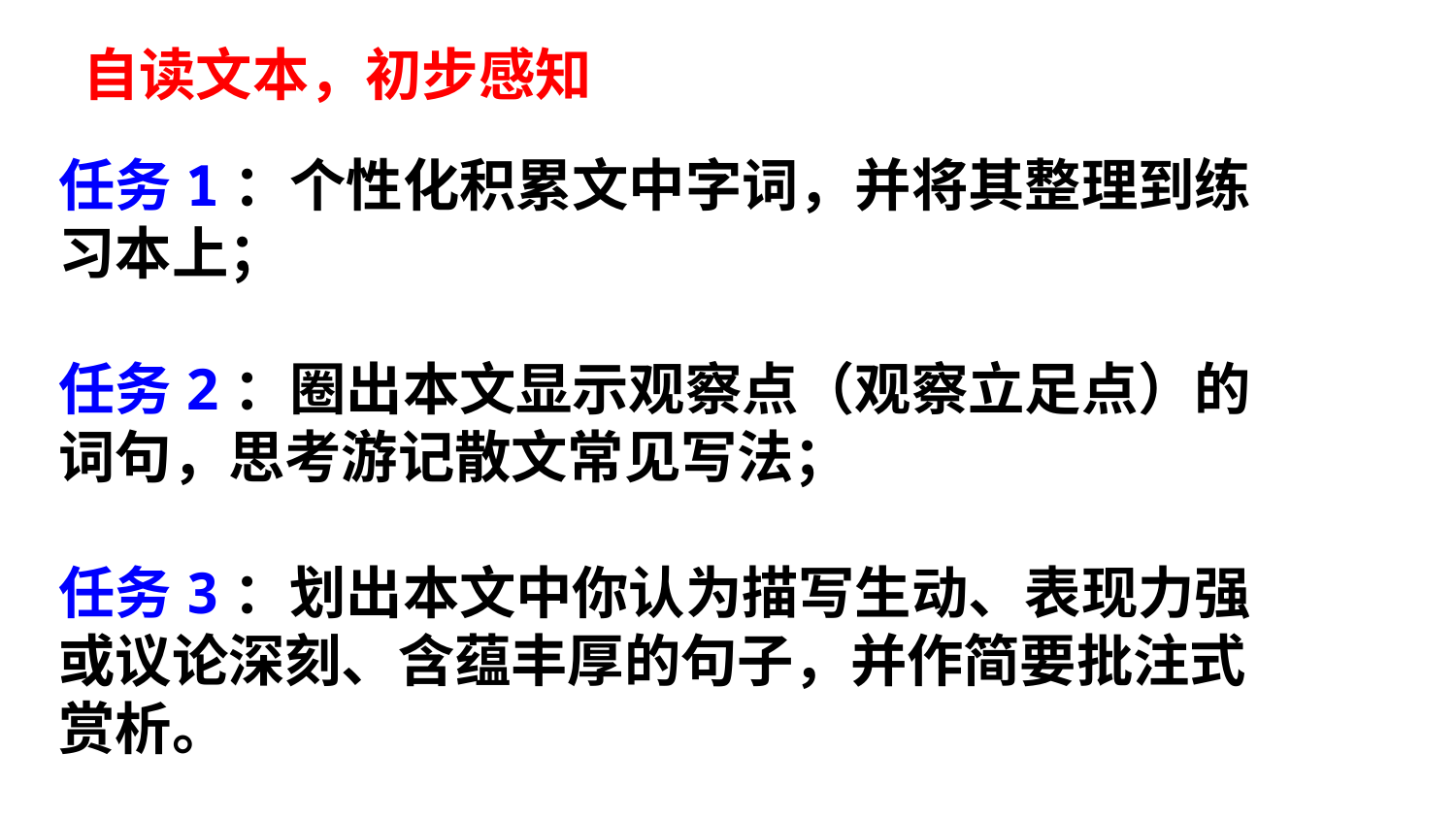

自读文本，初步感知
任务1：个性化积累文中字词，并将其整理到练习本上；

任务2：圈出本文显示观察点（观察立足点）的词句，思考游记散文常见写法；

任务3：划出本文中你认为描写生动、表现力强或议论深刻、含蕴丰厚的句子，并作简要批注式赏析。